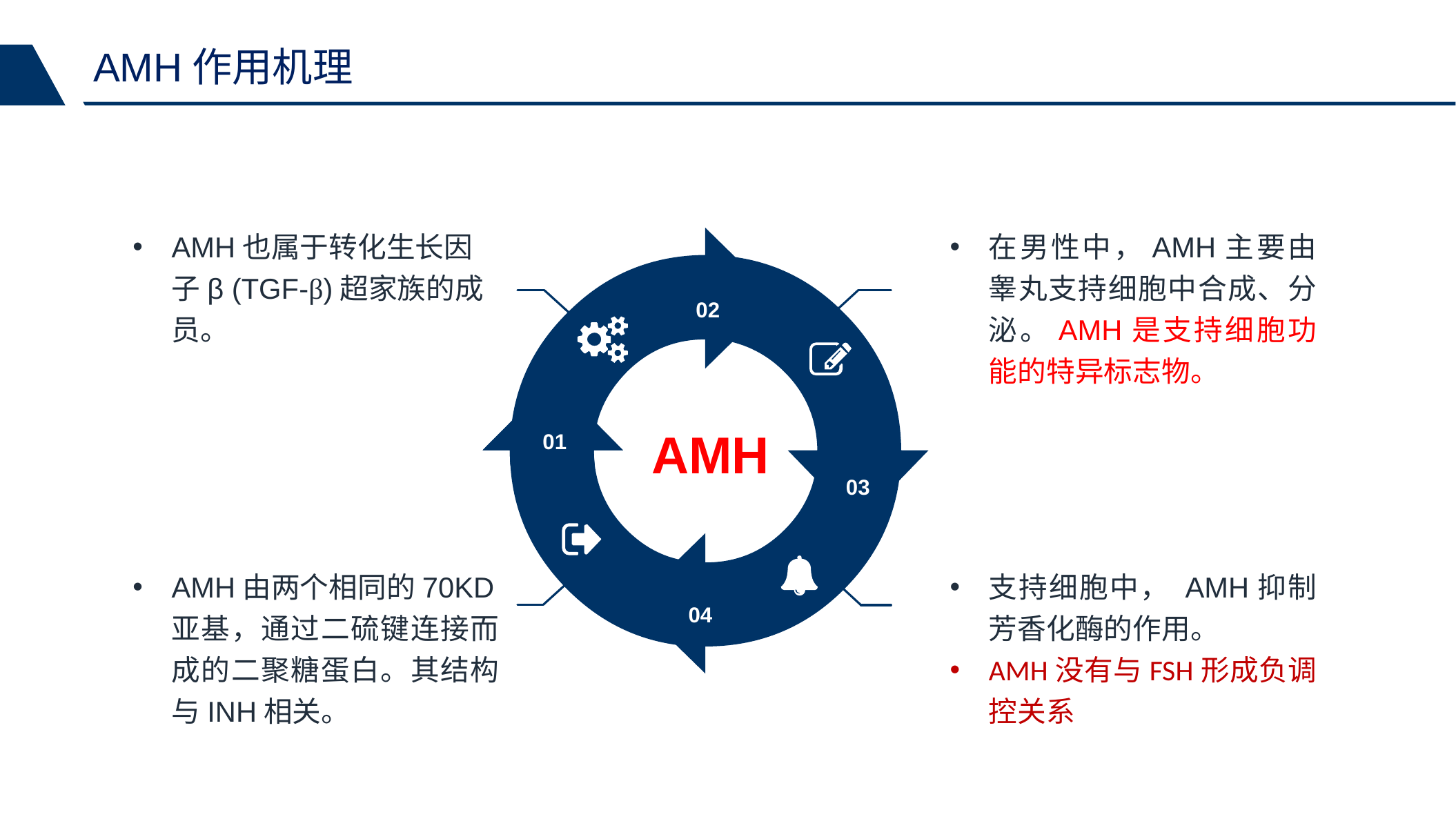

AMH作用机理

AMH也属于转化生长因子β (TGF-β)超家族的成员。
在男性中，AMH主要由睾丸支持细胞中合成、分泌。AMH是支持细胞功能的特异标志物。

02

AMH
01

03

AMH由两个相同的70KD亚基，通过二硫键连接而成的二聚糖蛋白。其结构与INH相关。
支持细胞中， AMH抑制芳香化酶的作用。
AMH没有与FSH形成负调控关系

04